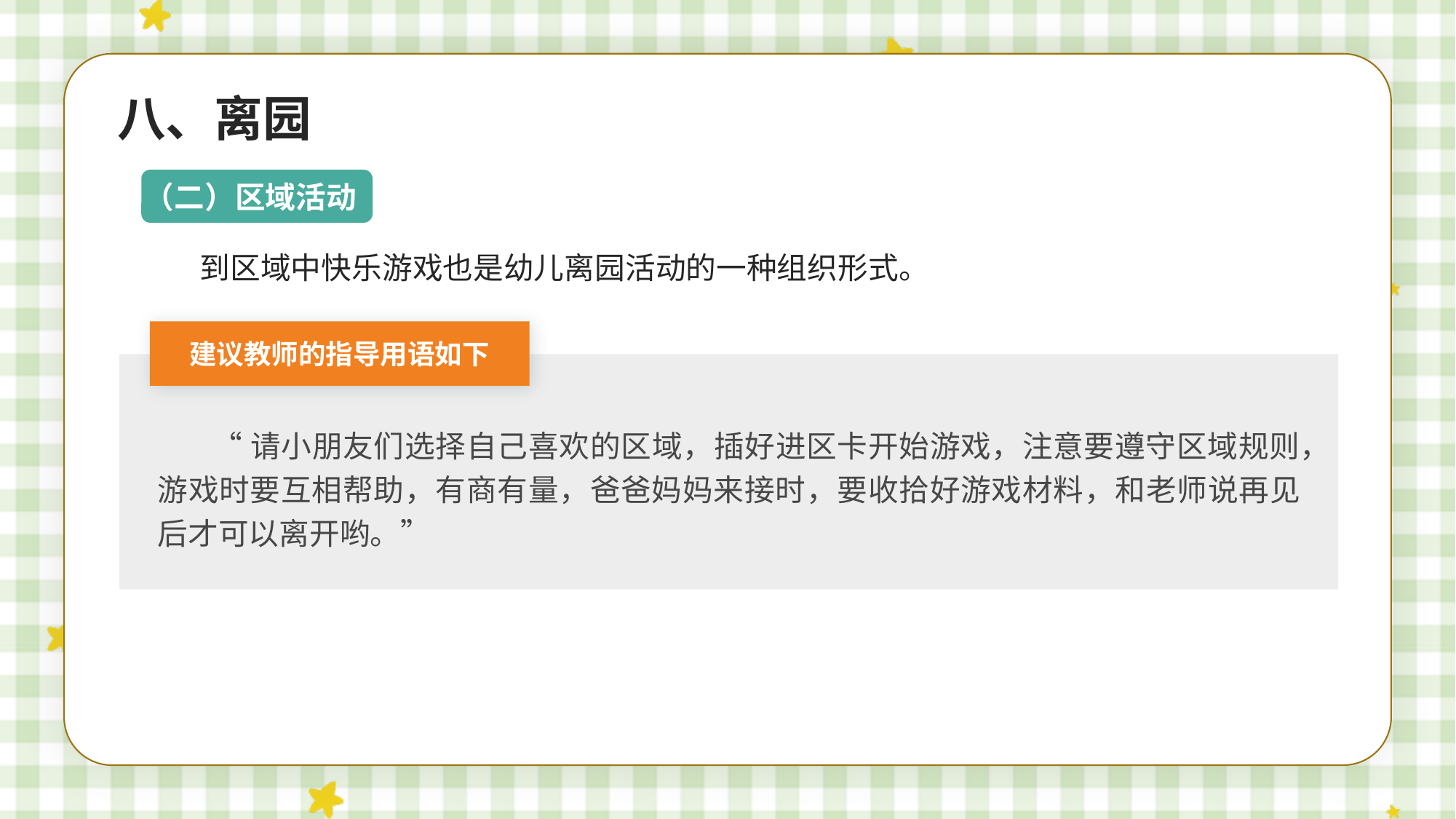

八、离园
（二）区域活动
到区域中快乐游戏也是幼儿离园活动的一种组织形式。
建议教师的指导用语如下
“请小朋友们选择自己喜欢的区域，插好进区卡开始游戏，注意要遵守区域规则，游戏时要互相帮助，有商有量，爸爸妈妈来接时，要收拾好游戏材料，和老师说再见后才可以离开哟。”